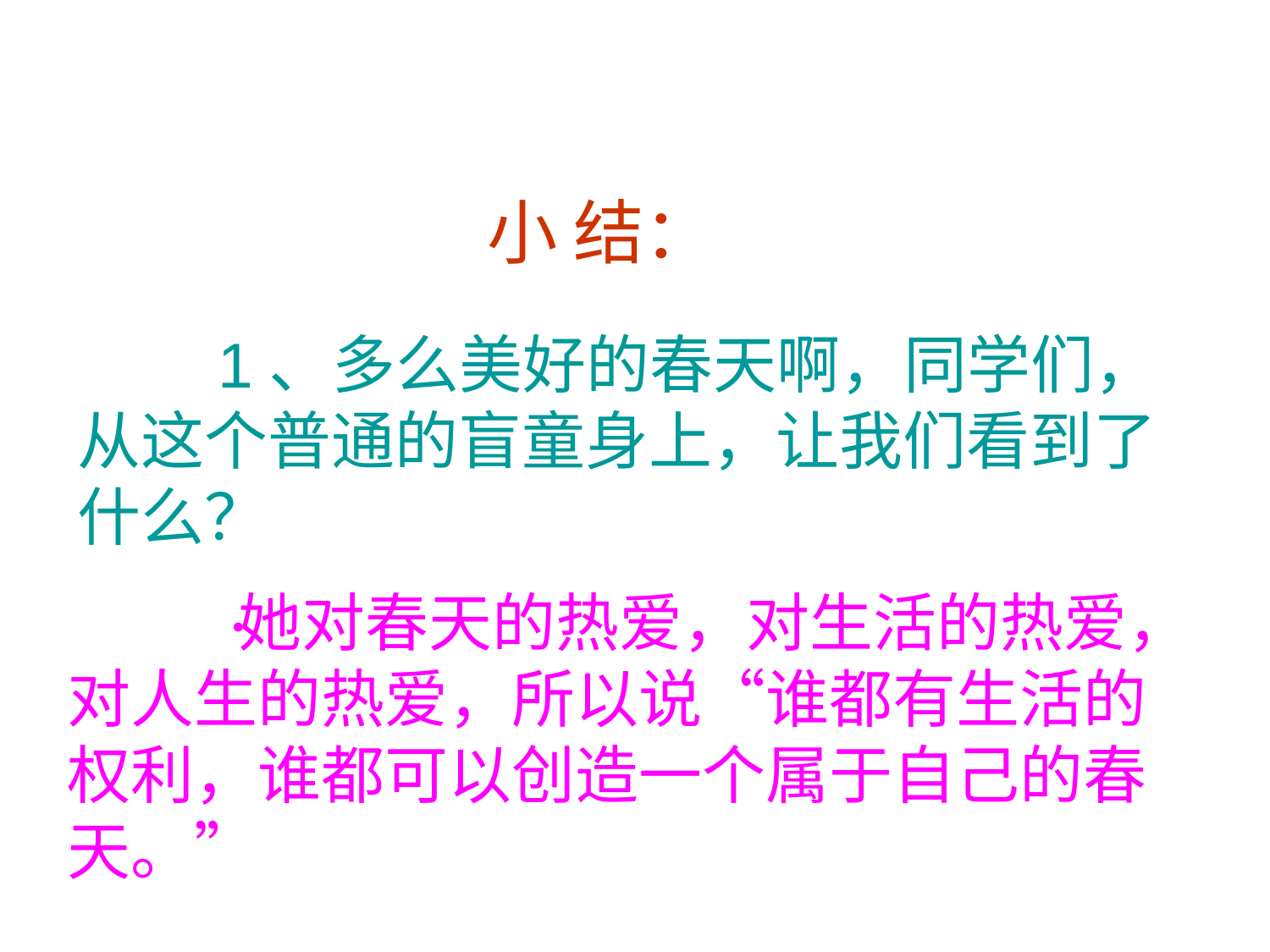

小 结：
        1、多么美好的春天啊，同学们，从这个普通的盲童身上，让我们看到了什么？
           她对春天的热爱，对生活的热爱，对人生的热爱，所以说“谁都有生活的权利，谁都可以创造一个属于自己的春天。”
●